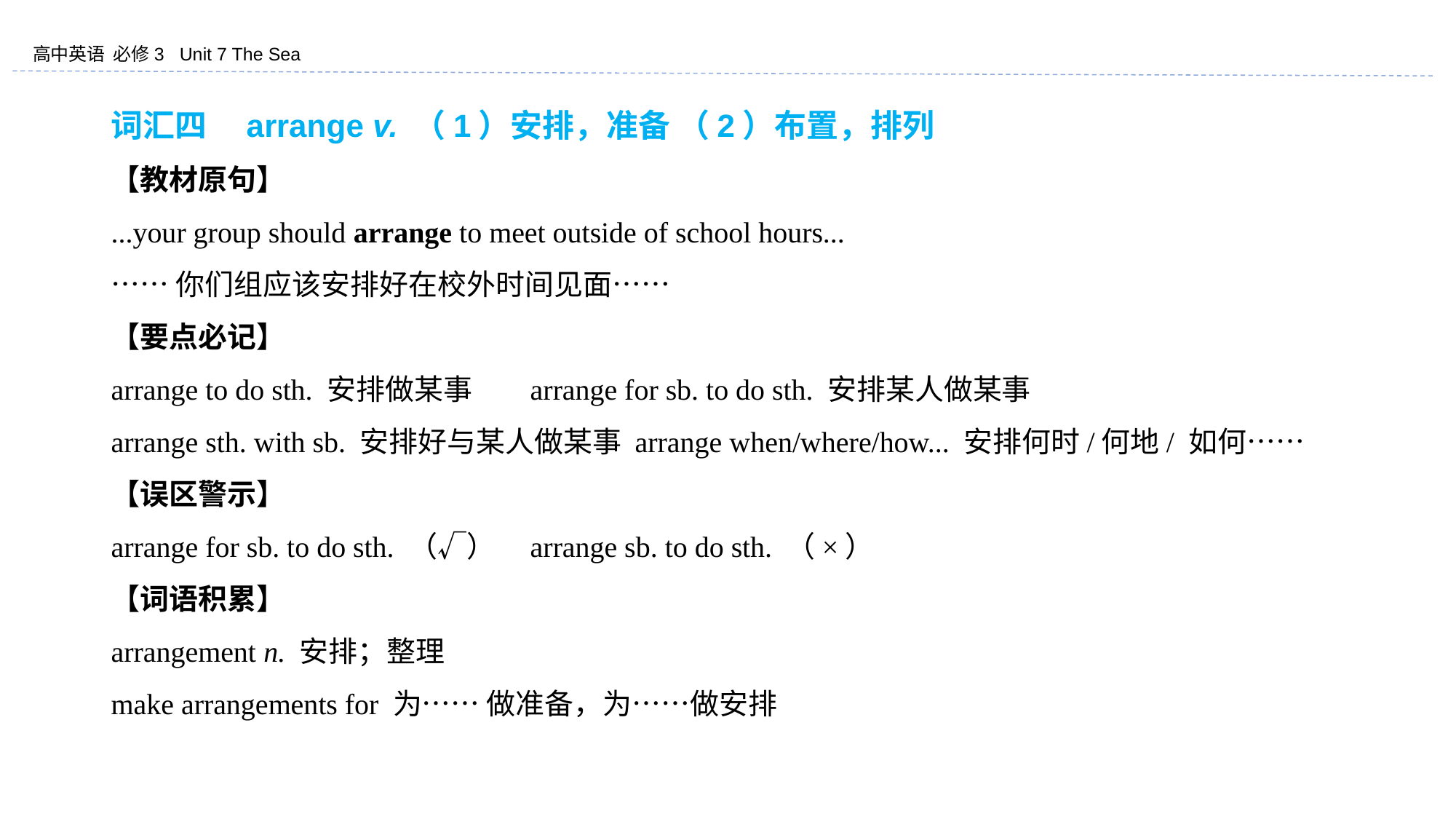

词汇四　arrange v. （1）安排，准备 （2）布置，排列
【教材原句】
...your group should arrange to meet outside of school hours...
……你们组应该安排好在校外时间见面……
【要点必记】
arrange to do sth. 安排做某事	arrange for sb. to do sth. 安排某人做某事
arrange sth. with sb. 安排好与某人做某事	arrange when/where/how... 安排何时/何地/ 如何……
【误区警示】
arrange for sb. to do sth. （√）     	arrange sb. to do sth. （×）
【词语积累】
arrangement n. 安排；整理
make arrangements for 为…… 做准备，为……做安排